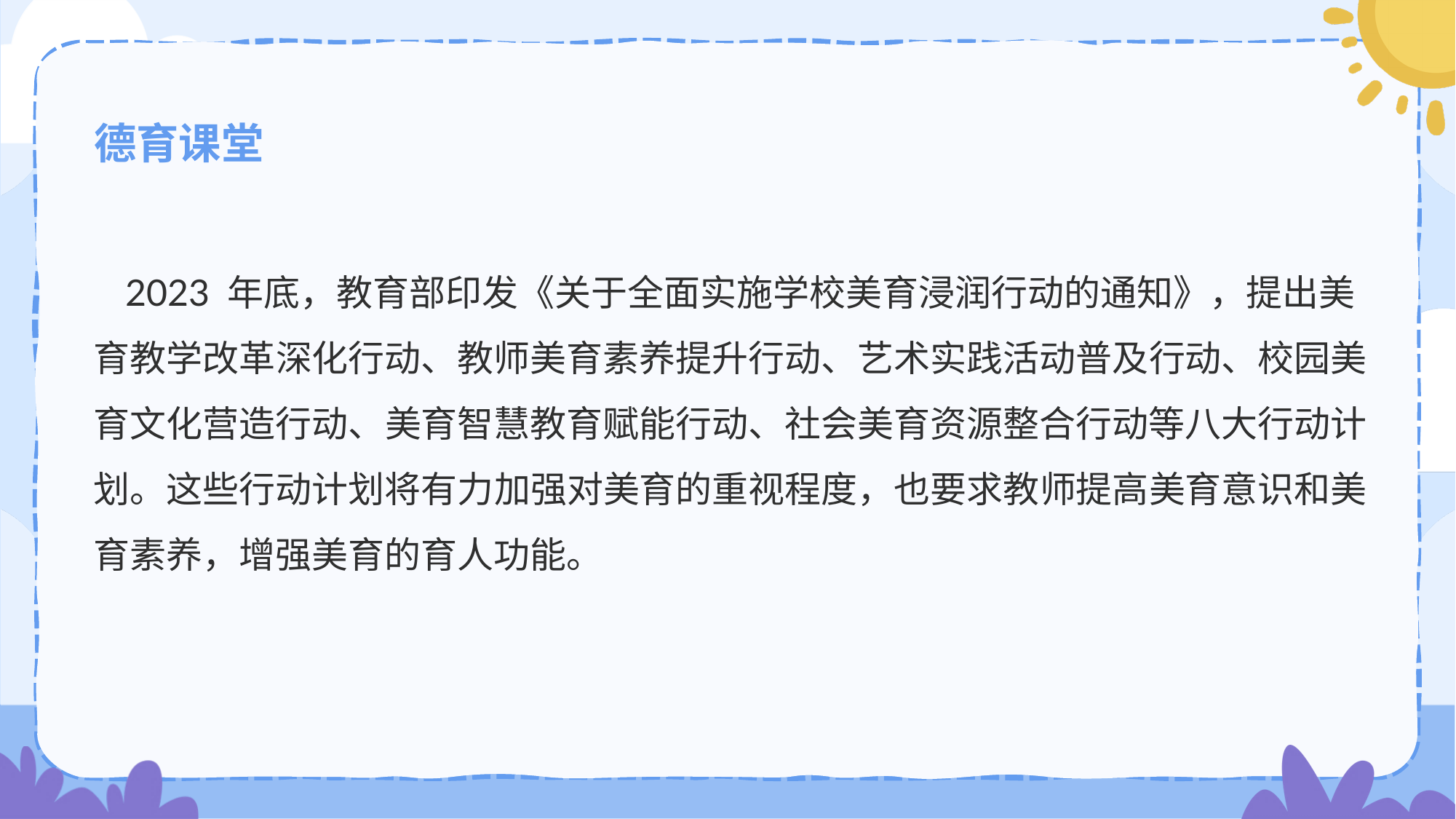

德育课堂
    2023 年底，教育部印发《关于全面实施学校美育浸润行动的通知》，提出美育教学改革深化行动、教师美育素养提升行动、艺术实践活动普及行动、校园美育文化营造行动、美育智慧教育赋能行动、社会美育资源整合行动等八大行动计划。这些行动计划将有力加强对美育的重视程度，也要求教师提高美育意识和美育素养，增强美育的育人功能。